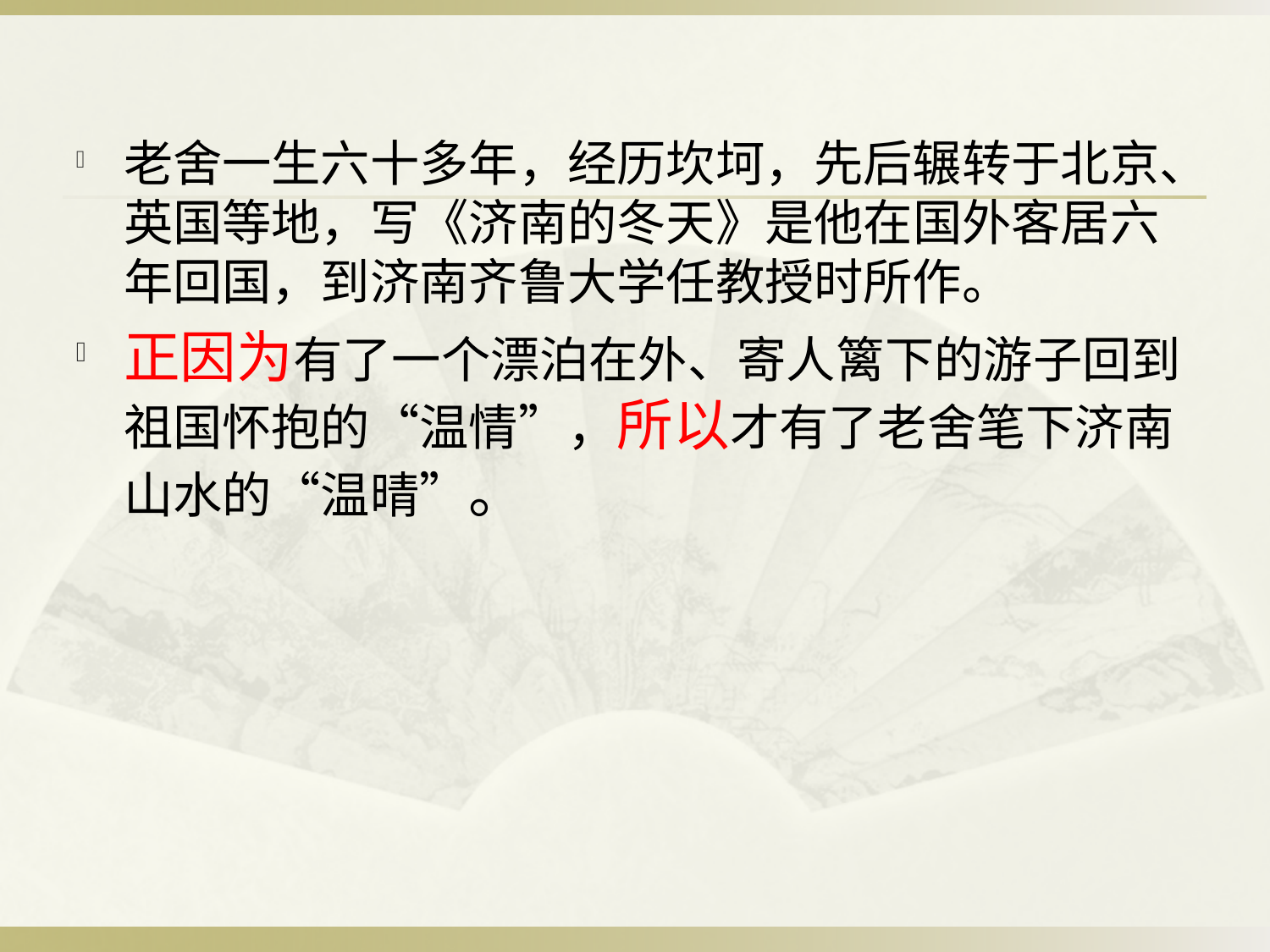

老舍一生六十多年，经历坎坷，先后辗转于北京、英国等地，写《济南的冬天》是他在国外客居六年回国，到济南齐鲁大学任教授时所作。
正因为有了一个漂泊在外、寄人篱下的游子回到祖国怀抱的“温情”，所以才有了老舍笔下济南山水的“温晴”。